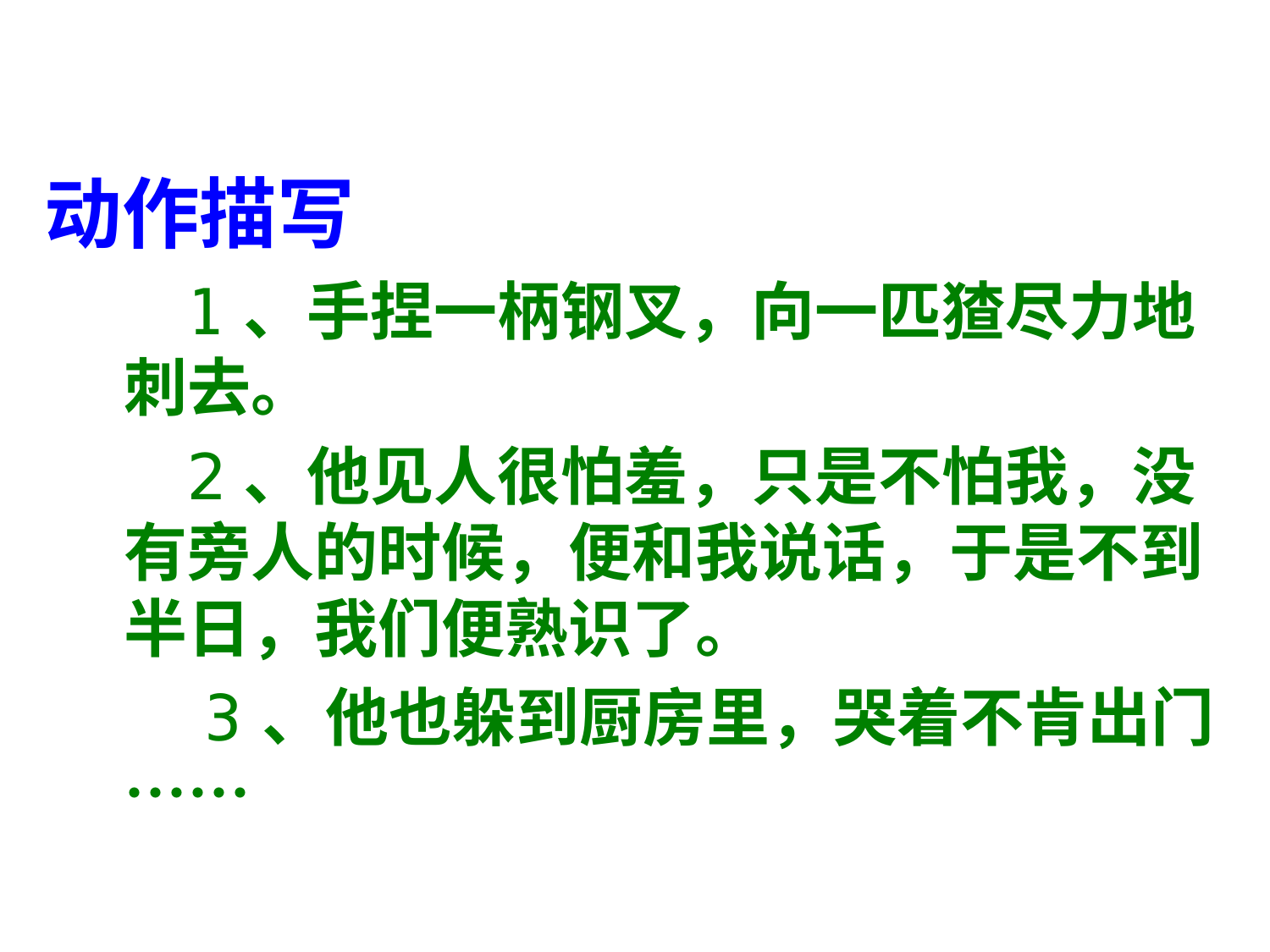

# 动作描写
      1、手捏一柄钢叉，向一匹猹尽力地刺去。
      2、他见人很怕羞，只是不怕我，没有旁人的时候，便和我说话，于是不到半日，我们便熟识了。
       3、他也躲到厨房里，哭着不肯出门……